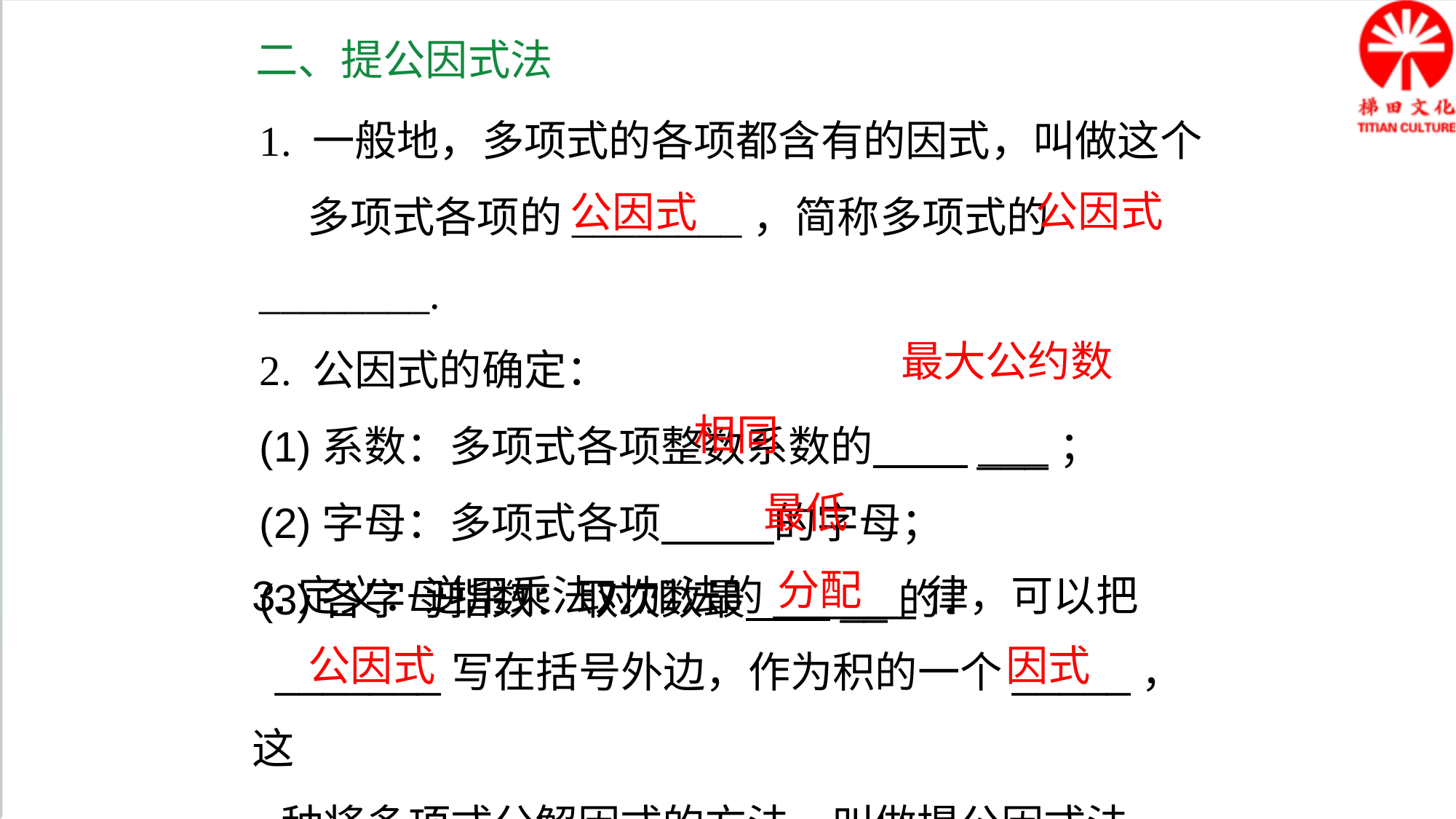

二、提公因式法
1. 一般地，多项式的各项都含有的因式，叫做这个
    多项式各项的________，简称多项式的________.
2. 公因式的确定：
(1)系数：多项式各项整数系数的          ___；
(2)字母：多项式各项　   　的字母；
(3)各字母指数：取次数最　　__的．

公因式
公因式
最大公约数
相同
最低
3.定义：逆用乘法对加法的______律，可以把
  _______写在括号外边，作为积的一个_____，这
  种将多项式分解因式的方法，叫做提公因式法.
分配
公因式
因式